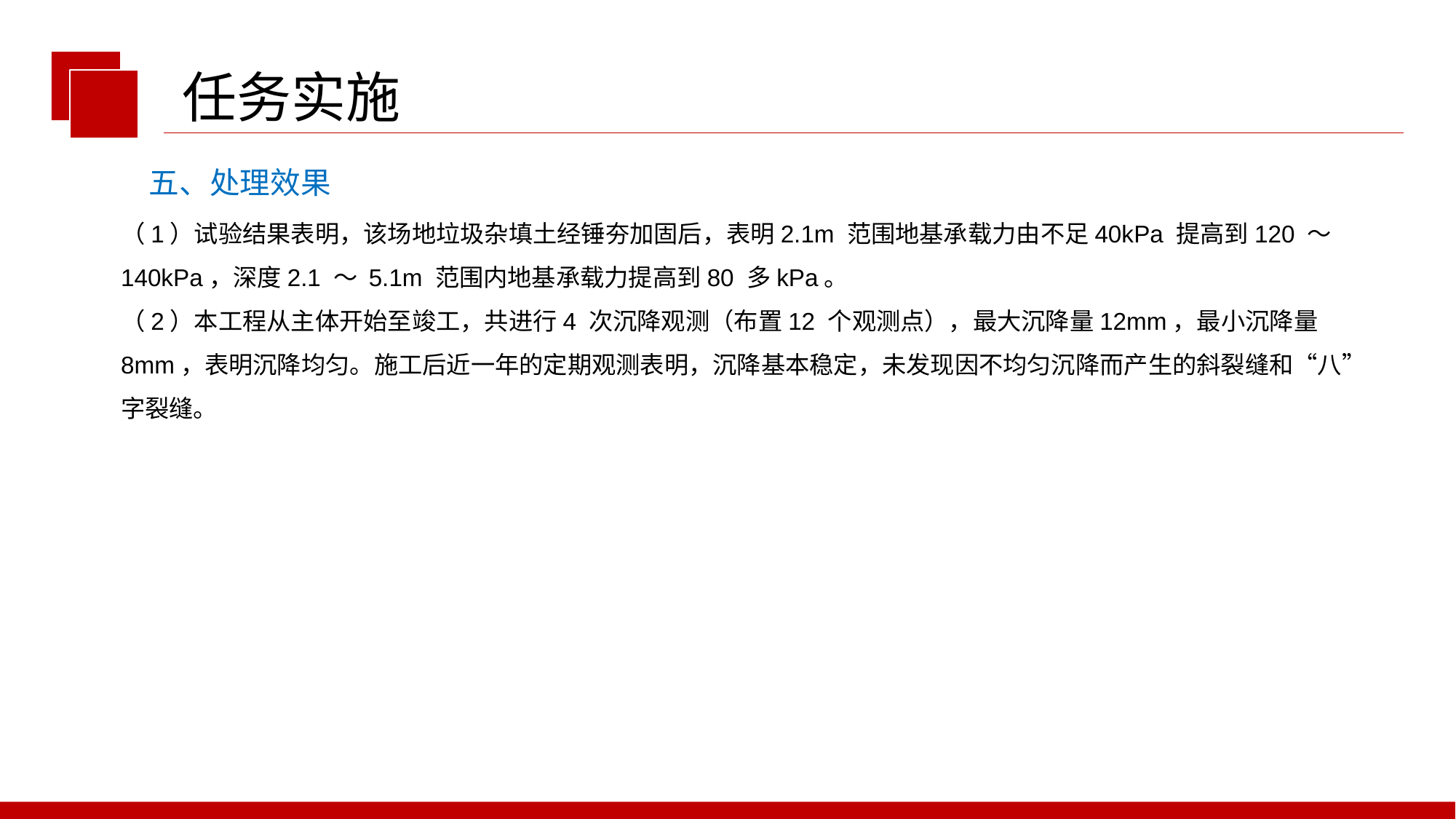

任务实施
五、处理效果
（1）试验结果表明，该场地垃圾杂填土经锤夯加固后，表明2.1m 范围地基承载力由不足40kPa 提高到120 ～ 140kPa，深度2.1 ～ 5.1m 范围内地基承载力提高到80 多kPa。
（2）本工程从主体开始至竣工，共进行4 次沉降观测（布置12 个观测点），最大沉降量12mm，最小沉降量8mm，表明沉降均匀。施工后近一年的定期观测表明，沉降基本稳定，未发现因不均匀沉降而产生的斜裂缝和“八”字裂缝。